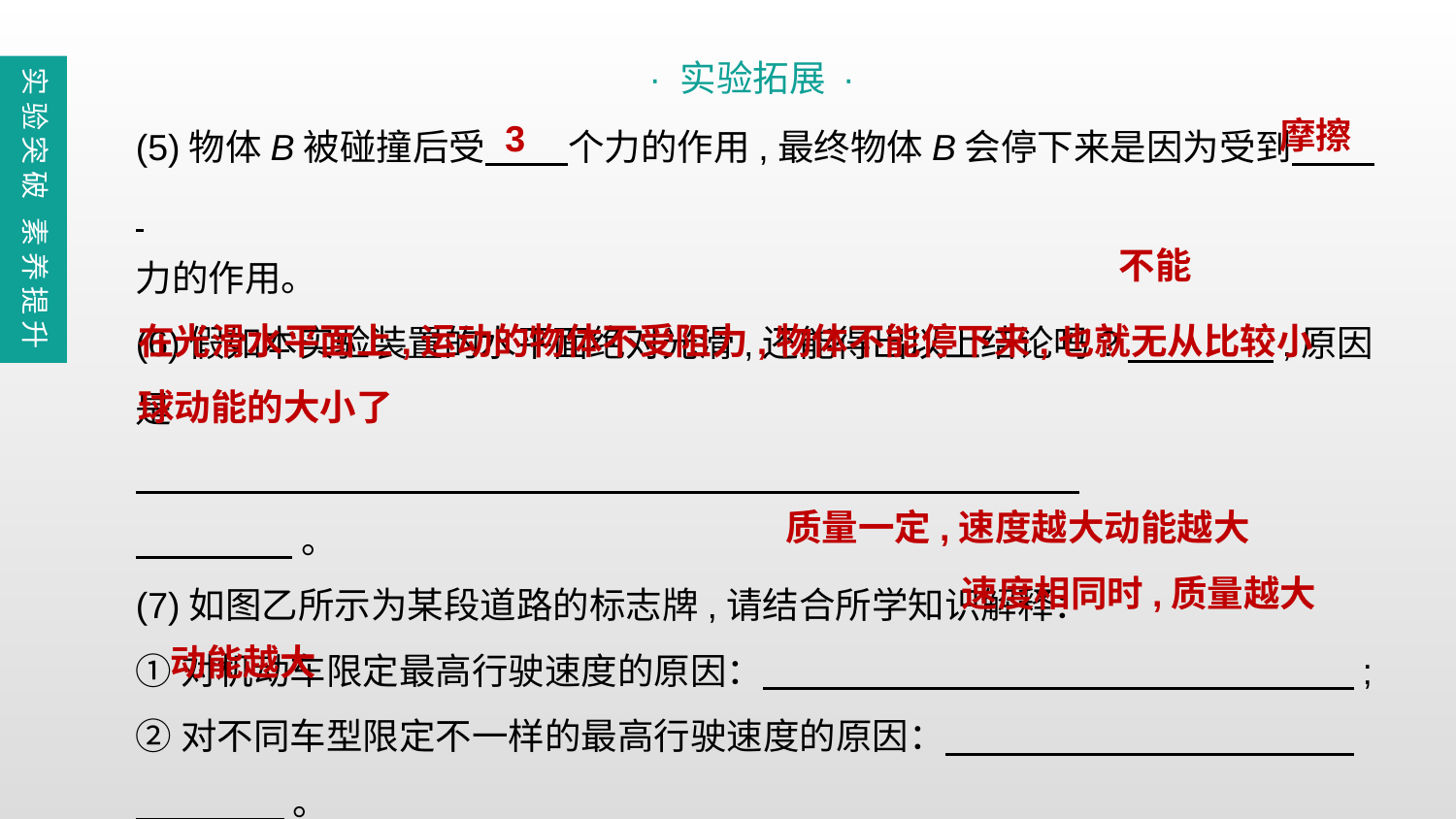

· 实验拓展 ·

实验突破 素养提升
(5)物体B被碰撞后受          个力的作用,最终物体B会停下来是因为受到
力的作用。
(6)假如本实验装置的水平面绝对光滑,还能得出以上结论吗?　　　　,原因是

                   。
(7)如图乙所示为某段道路的标志牌,请结合所学知识解释：
①对机动车限定最高行驶速度的原因：　　　　　　　　　　　　　　　　 ;
②对不同车型限定不一样的最高行驶速度的原因：
                  。
摩擦
3
不能
在光滑水平面上,运动的物体不受阻力,物体不能停下来,也就无从比较小球动能的大小了
质量一定,速度越大动能越大
速度相同时,质量越大
动能越大